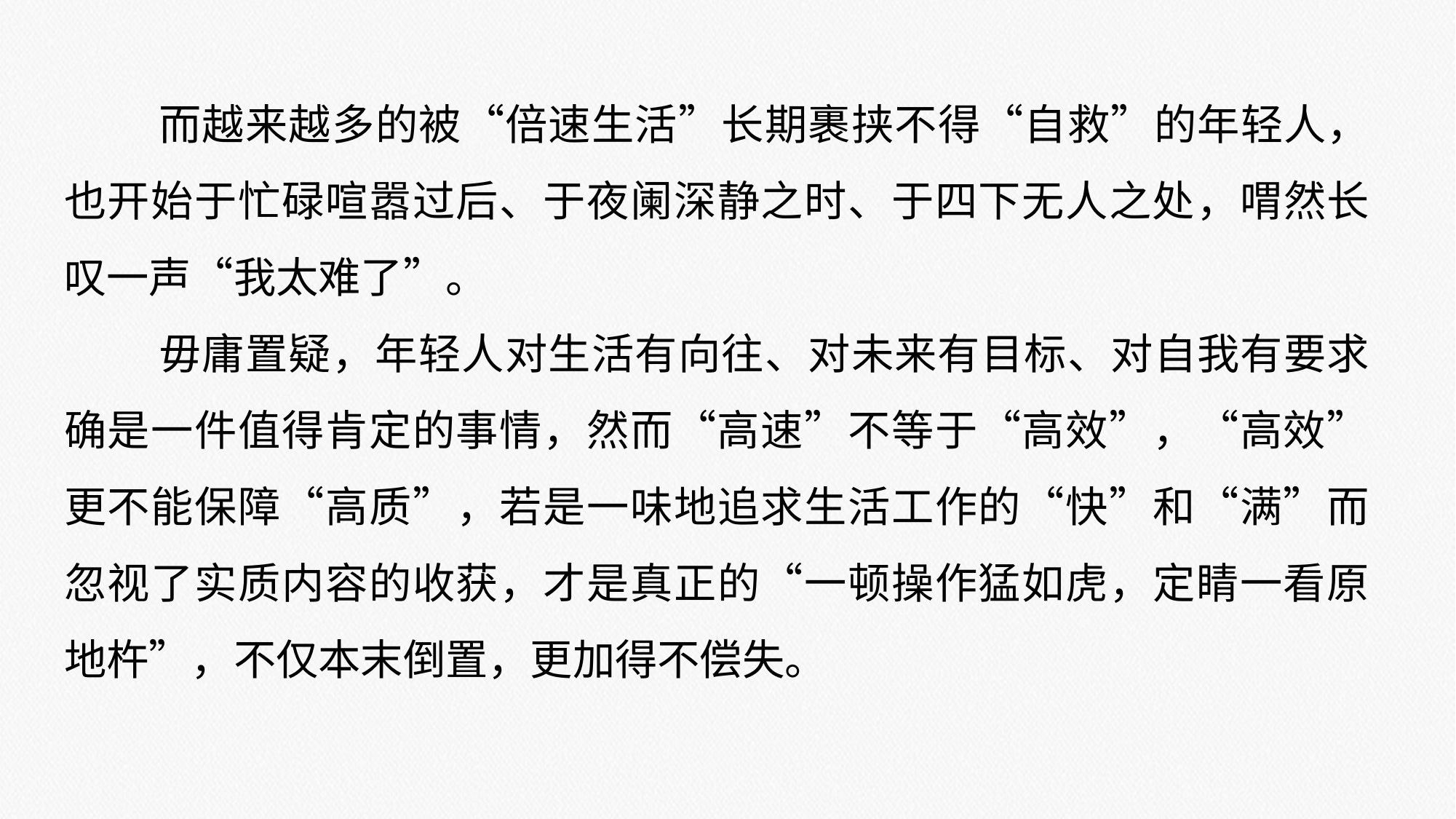

而越来越多的被“倍速生活”长期裹挟不得“自救”的年轻人，也开始于忙碌喧嚣过后、于夜阑深静之时、于四下无人之处，喟然长叹一声“我太难了”。
     毋庸置疑，年轻人对生活有向往、对未来有目标、对自我有要求确是一件值得肯定的事情，然而“高速”不等于“高效”，“高效”更不能保障“高质”，若是一味地追求生活工作的“快”和“满”而忽视了实质内容的收获，才是真正的“一顿操作猛如虎，定睛一看原地杵”，不仅本末倒置，更加得不偿失。